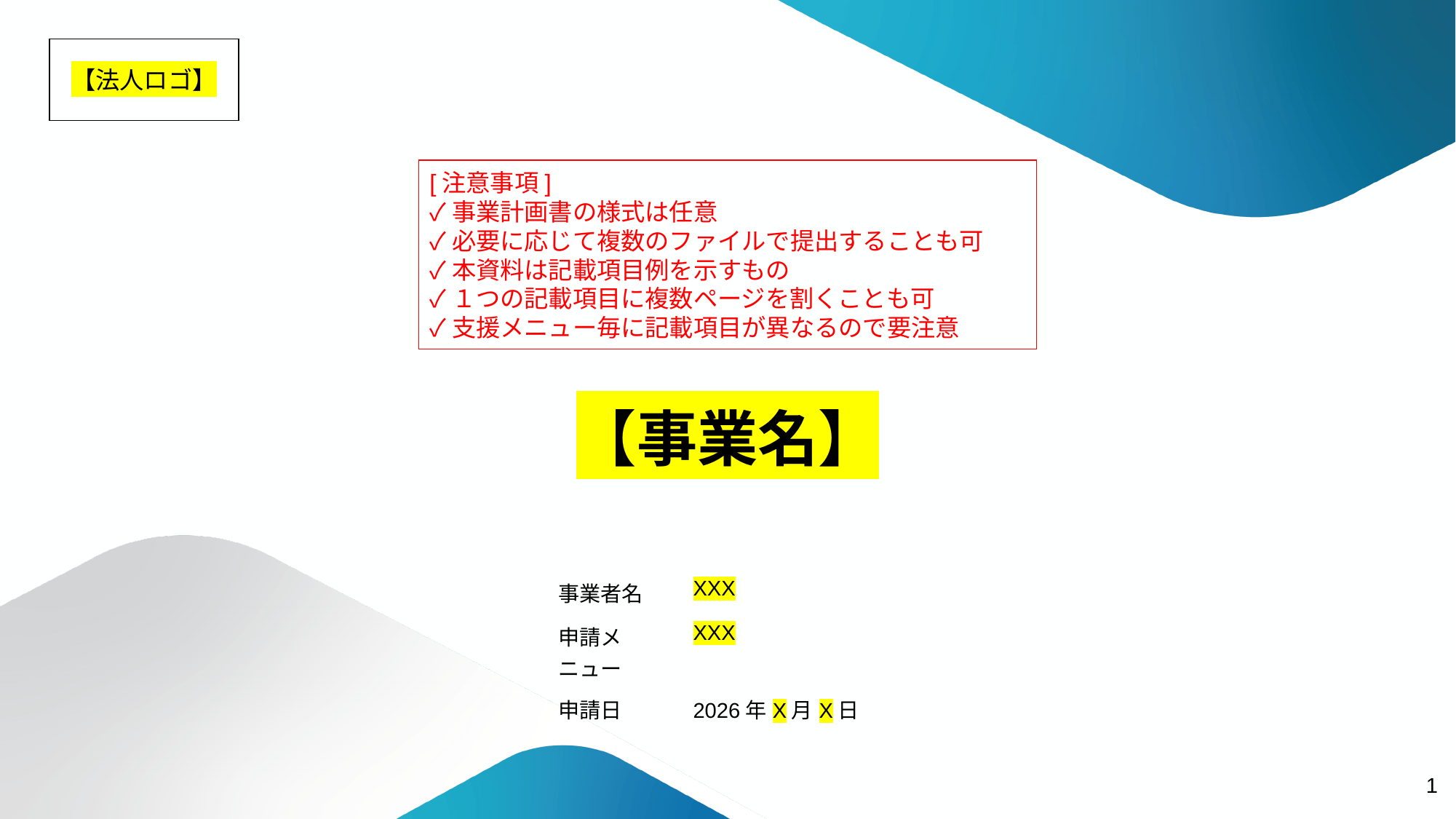

【法人ロゴ】
[注意事項]
✓事業計画書の様式は任意
✓必要に応じて複数のファイルで提出することも可
✓本資料は記載項目例を示すもの
✓１つの記載項目に複数ページを割くことも可
✓支援メニュー毎に記載項目が異なるので要注意
# 【事業名】
| 事業者名 | XXX |
| --- | --- |
| 申請メニュー | XXX |
| 申請日 | 2026年X月X日 |
1